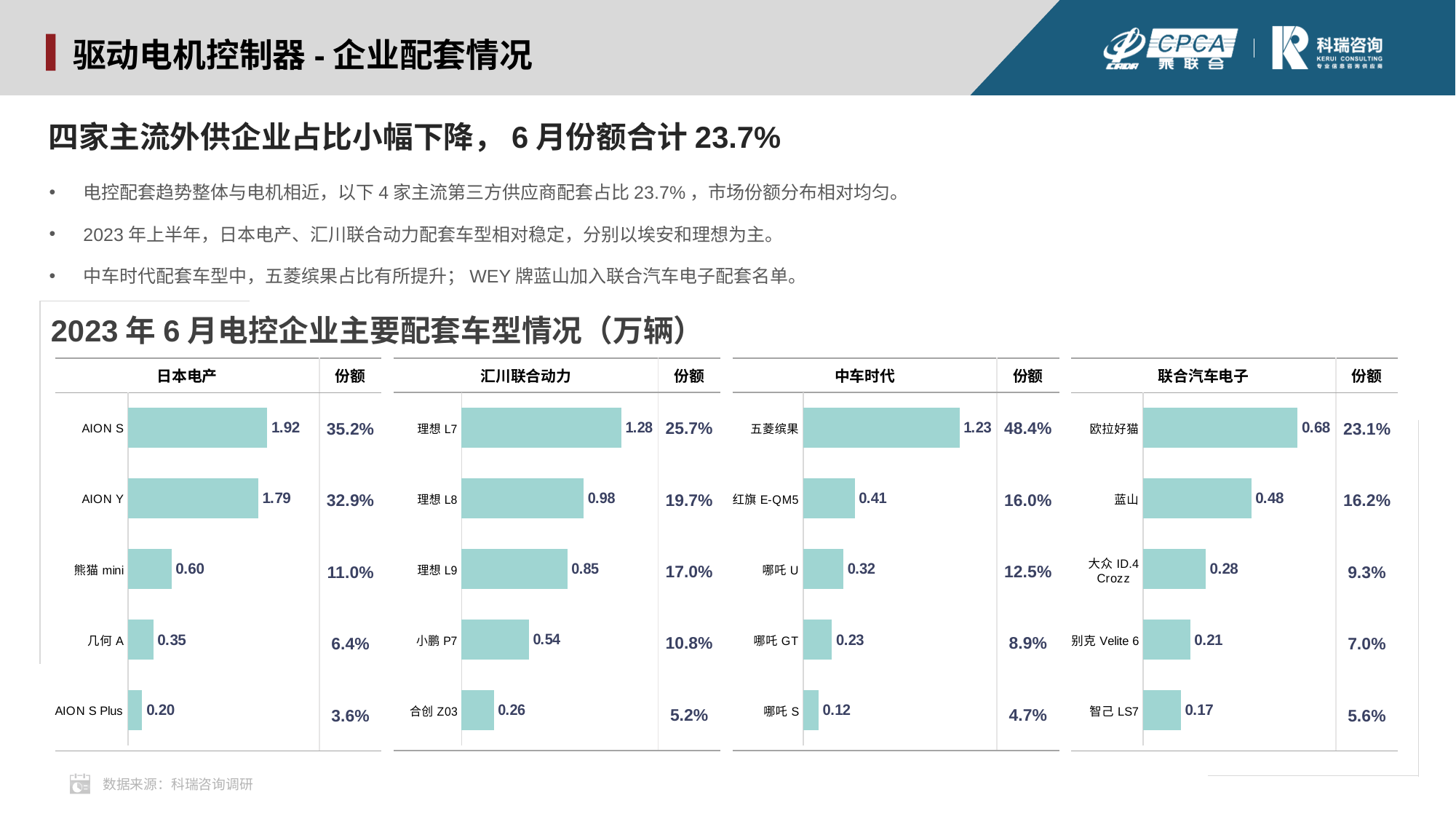

驱动电机控制器-企业配套情况
四家主流外供企业占比小幅下降，6月份额合计23.7%
电控配套趋势整体与电机相近，以下4家主流第三方供应商配套占比23.7%，市场份额分布相对均匀。
2023年上半年，日本电产、汇川联合动力配套车型相对稳定，分别以埃安和理想为主。
中车时代配套车型中，五菱缤果占比有所提升；WEY牌蓝山加入联合汽车电子配套名单。
2023年6月电控企业主要配套车型情况（万辆）
| 汇川联合动力 | 份额 |
| --- | --- |
|  | 25.7% |
|  | 19.7% |
|  | 17.0% |
|  | 10.8% |
|  | 5.2% |
| 中车时代 | 份额 |
| --- | --- |
|  | 48.4% |
|  | 16.0% |
|  | 12.5% |
|  | 8.9% |
|  | 4.7% |
| 日本电产 | 份额 |
| --- | --- |
|  | 35.2% |
|  | 32.9% |
|  | 11.0% |
|  | 6.4% |
|  | 3.6% |
| 联合汽车电子 | 份额 |
| --- | --- |
|  | 23.1% |
|  | 16.2% |
|  | 9.3% |
|  | 7.0% |
|  | 5.6% |

### Chart

| Category | 2月 |
|---|---|
| 理想L7 | 1.2811 |
| 理想L8 | 0.9796 |
| 理想L9 | 0.8478 |
| 小鹏P7 | 0.5392 |
| 合创Z03 | 0.2591 |

### Chart

| Category | 2月 |
|---|---|
| AION S | 1.9187 |
| AION Y | 1.7935 |
| 熊猫mini | 0.5984 |
| 几何A | 0.3494 |
| AION S Plus | 0.1967 |

### Chart

| Category | 1月 |
|---|---|
| 五菱缤果 | 1.2322 |
| 红旗E-QM5 | 0.4071 |
| 哪吒U | 0.3168 |
| 哪吒GT | 0.2272 |
| 哪吒S | 0.1208 |

### Chart

| Category | 2月 |
|---|---|
| 欧拉好猫 | 0.6825 |
| 蓝山 | 0.4774 |
| 大众ID.4 Crozz | 0.2756 |
| 别克Velite 6 | 0.207 |
| 智己LS7 | 0.1658 |
数据来源：科瑞咨询调研